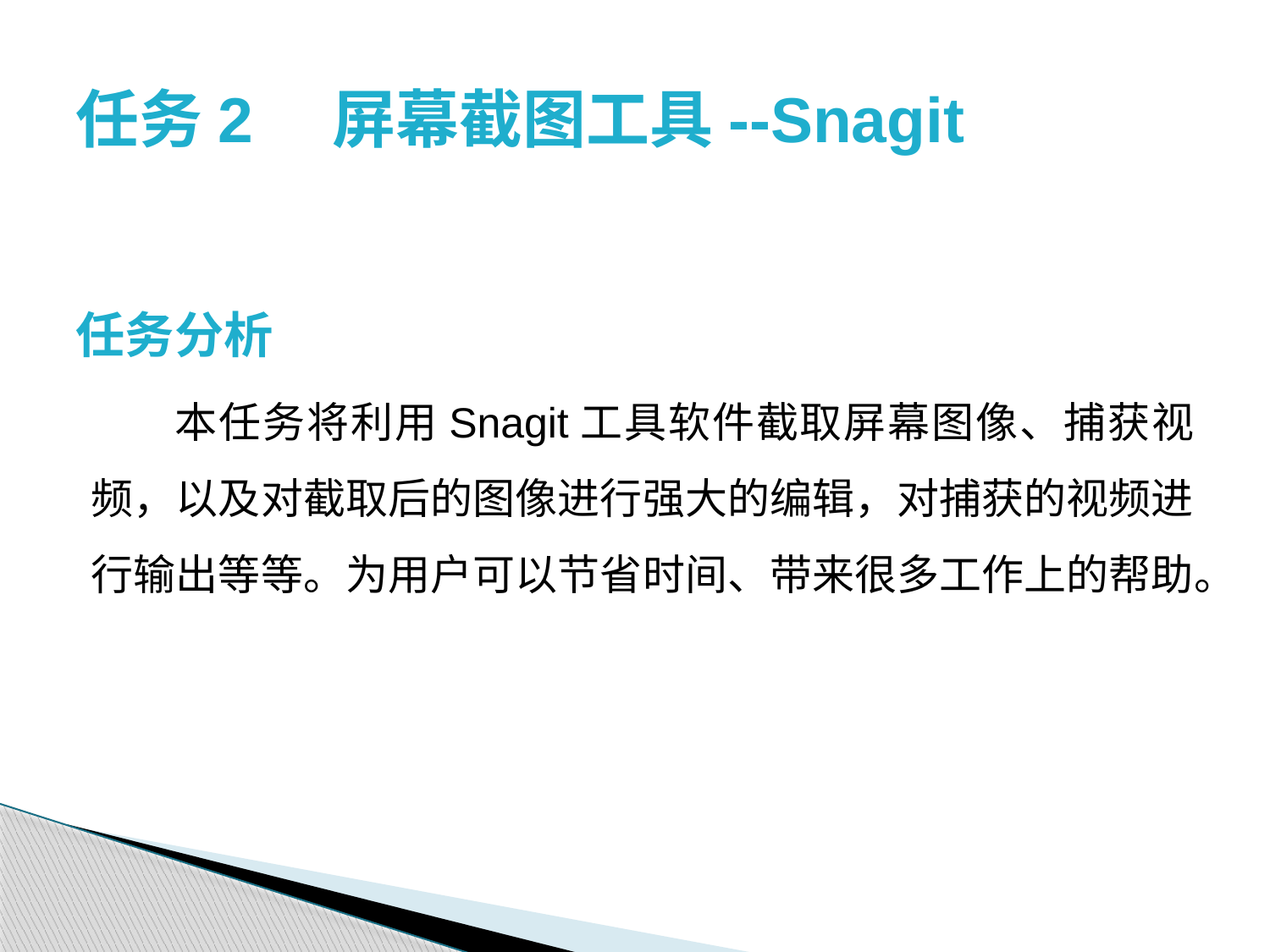

# 任务2　屏幕截图工具--Snagit
任务分析
本任务将利用Snagit工具软件截取屏幕图像、捕获视频，以及对截取后的图像进行强大的编辑，对捕获的视频进行输出等等。为用户可以节省时间、带来很多工作上的帮助。